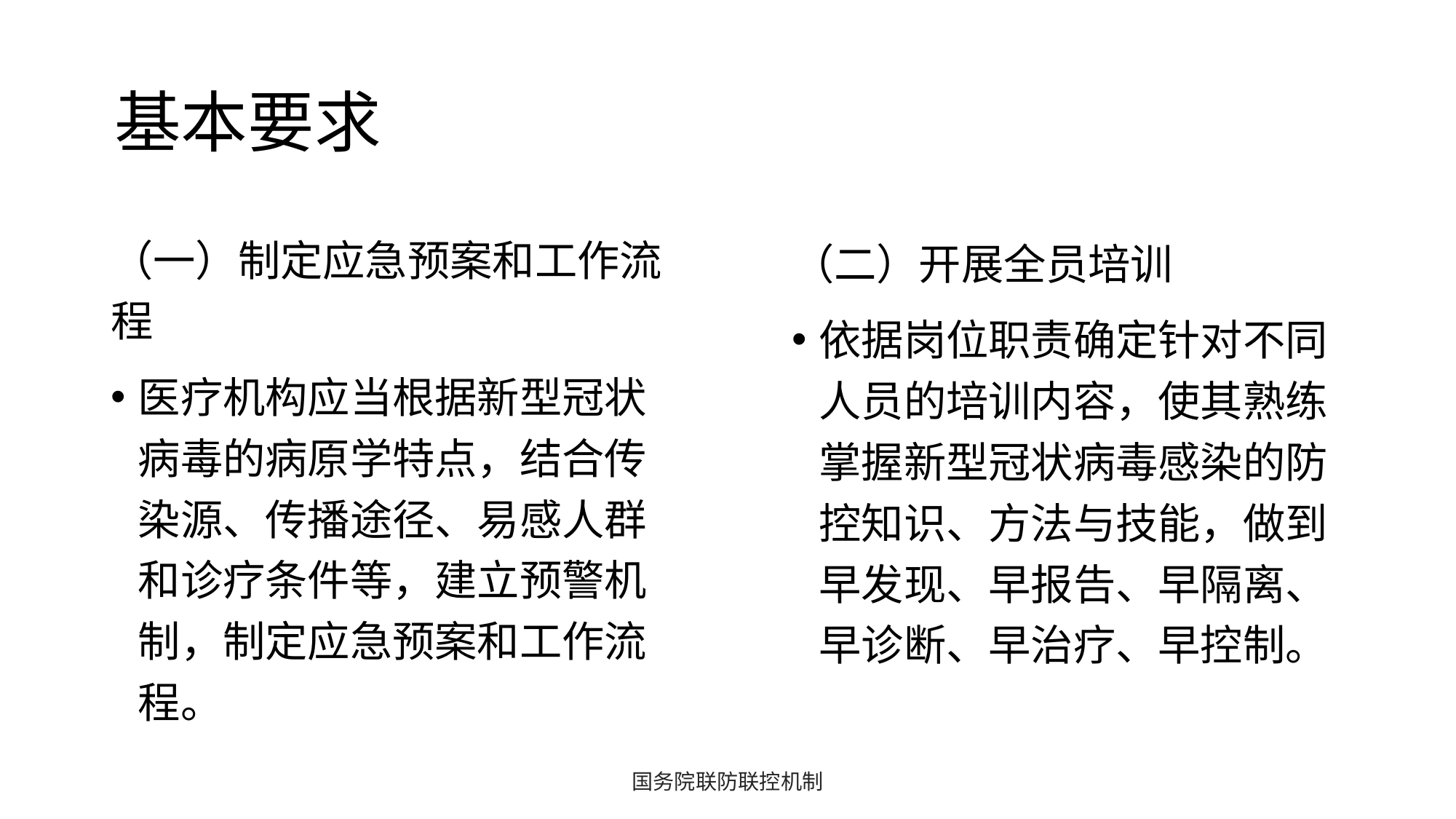

# 基本要求
（一）制定应急预案和工作流程
医疗机构应当根据新型冠状病毒的病原学特点，结合传染源、传播途径、易感人群和诊疗条件等，建立预警机制，制定应急预案和工作流程。
（二）开展全员培训
依据岗位职责确定针对不同人员的培训内容，使其熟练掌握新型冠状病毒感染的防控知识、方法与技能，做到早发现、早报告、早隔离、早诊断、早治疗、早控制。

国务院联防联控机制
4